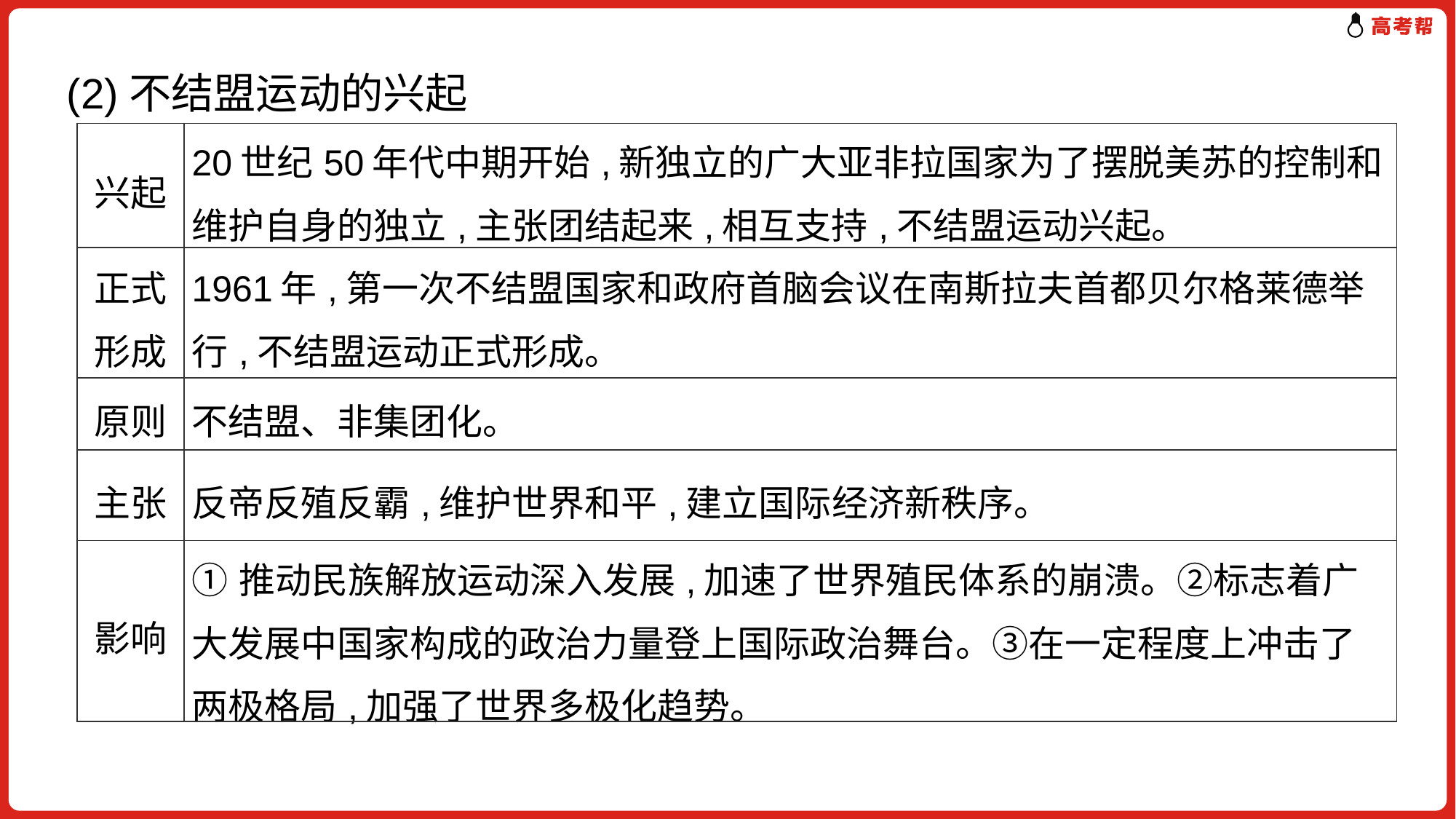

(2)不结盟运动的兴起
| 兴起 | 20世纪50年代中期开始,新独立的广大亚非拉国家为了摆脱美苏的控制和维护自身的独立,主张团结起来,相互支持,不结盟运动兴起。 |
| --- | --- |
| 正式形成 | 1961年,第一次不结盟国家和政府首脑会议在南斯拉夫首都贝尔格莱德举行,不结盟运动正式形成。 |
| 原则 | 不结盟、非集团化。 |
| 主张 | 反帝反殖反霸,维护世界和平,建立国际经济新秩序。 |
| 影响 | ①推动民族解放运动深入发展,加速了世界殖民体系的崩溃。②标志着广大发展中国家构成的政治力量登上国际政治舞台。③在一定程度上冲击了两极格局,加强了世界多极化趋势。 |